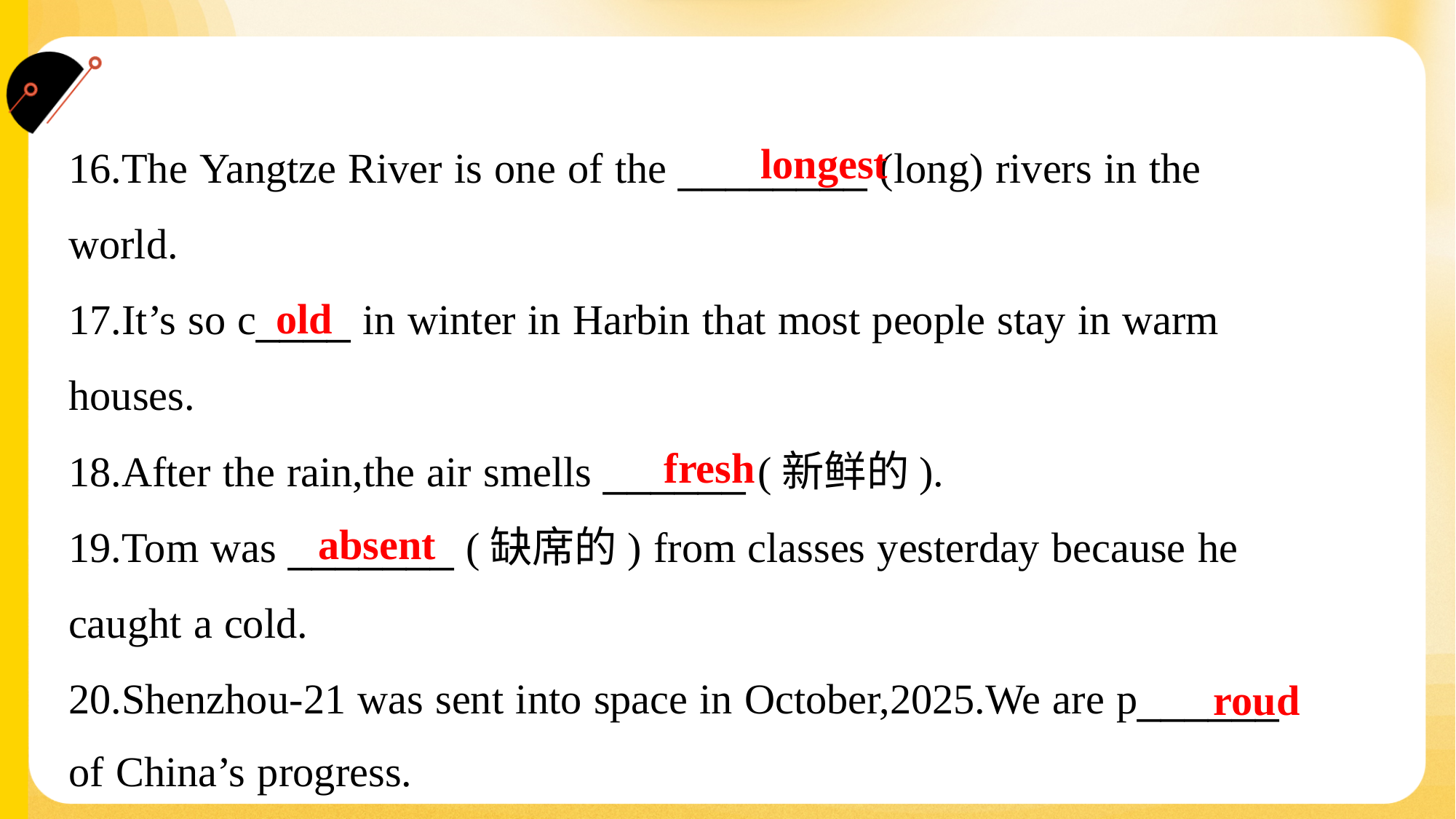

longest
16.The Yangtze River is one of the ________ (long) rivers in the
world.
17.It’s so c____ in winter in Harbin that most people stay in warm
houses.
18.After the rain,the air smells ______ (新鲜的).
19.Tom was _______ (缺席的) from classes yesterday because he
caught a cold.
20.Shenzhou-21 was sent into space in October,2025.We are p______
of China’s progress.
old
fresh
absent
roud